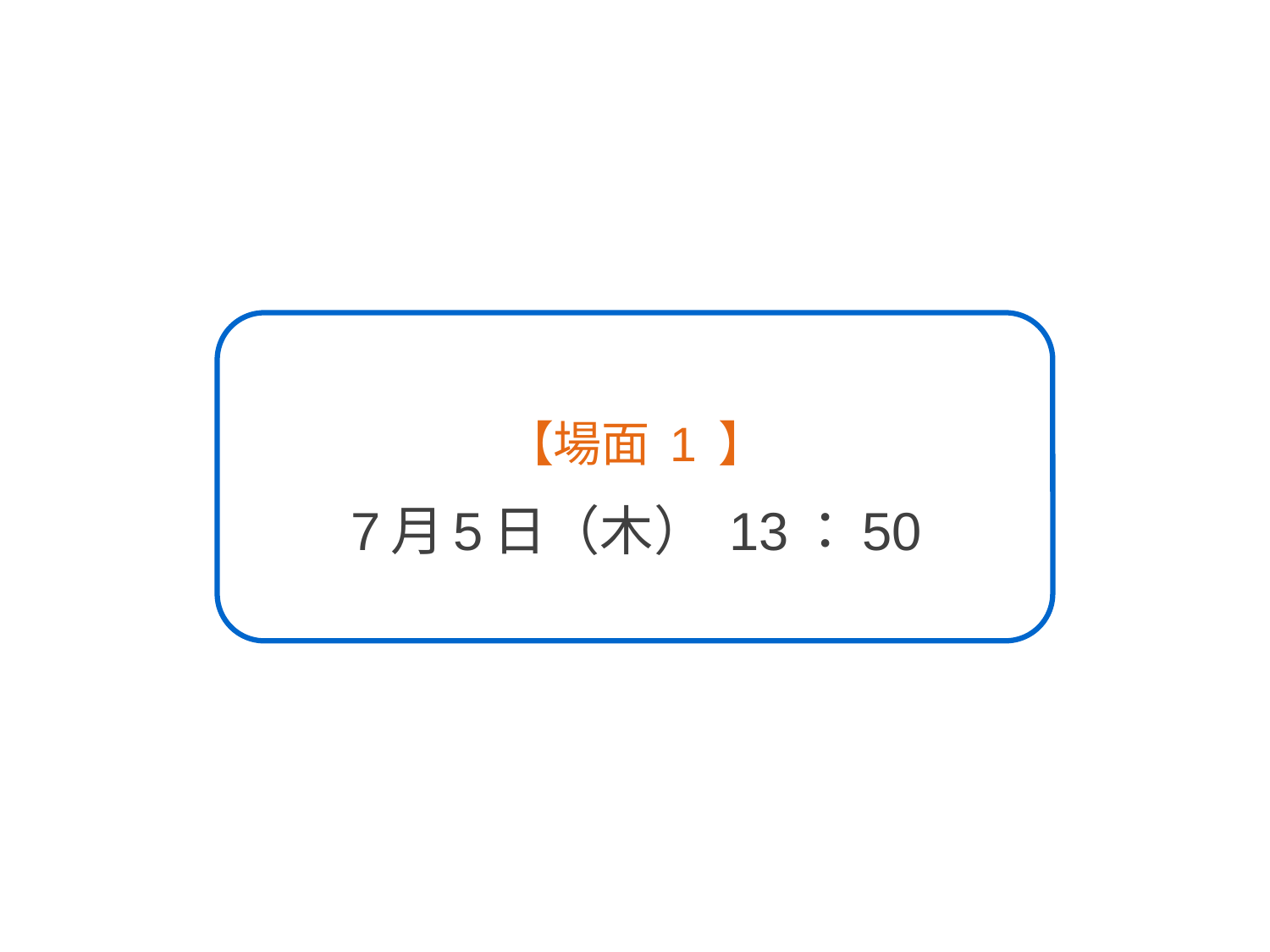

# 【場面 1 】 7月5日（木） 13：50
21